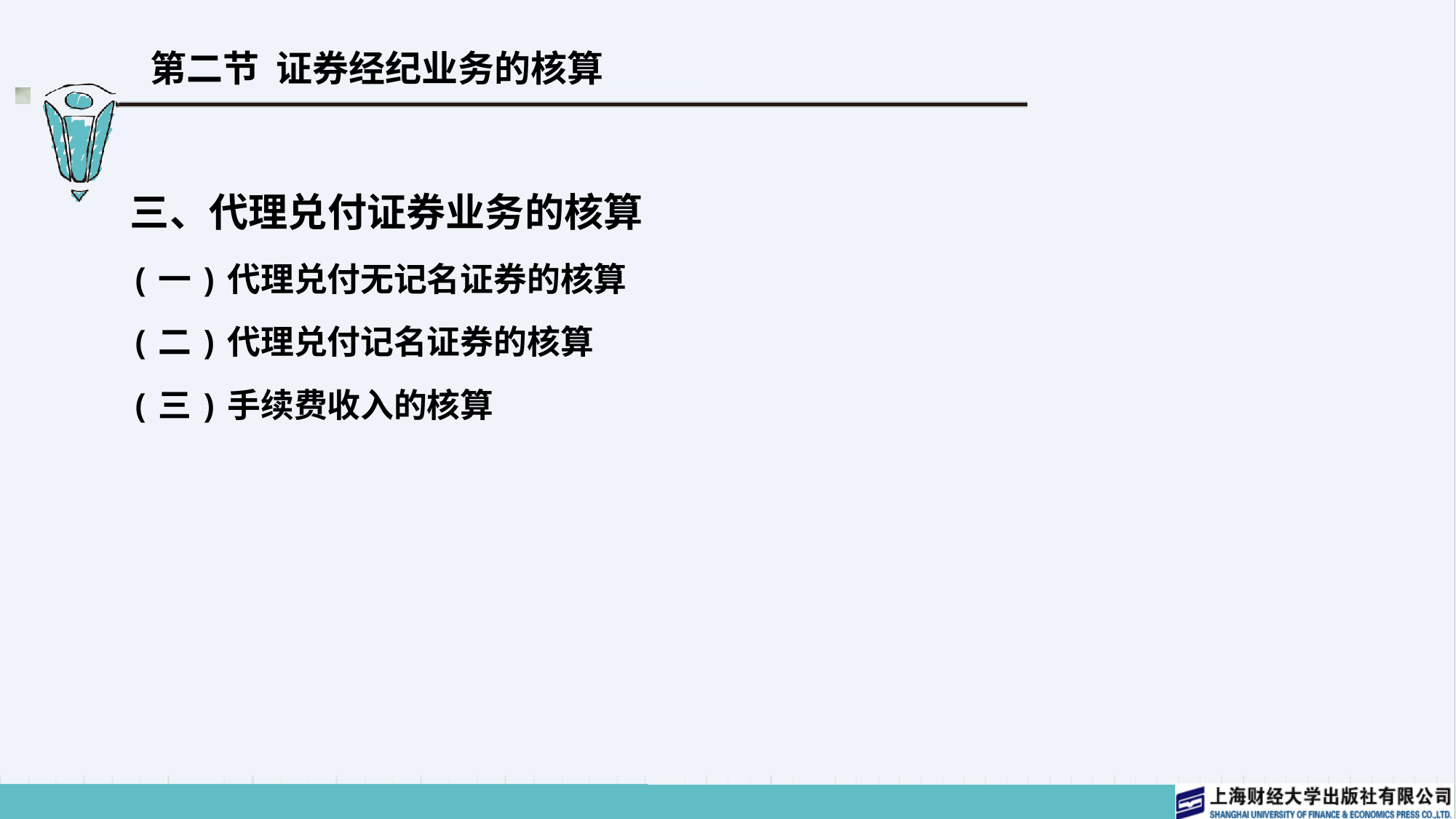

# 第二节  证券经纪业务的核算
三、代理兑付证券业务的核算
(一)代理兑付无记名证券的核算
(二)代理兑付记名证券的核算
(三)手续费收入的核算